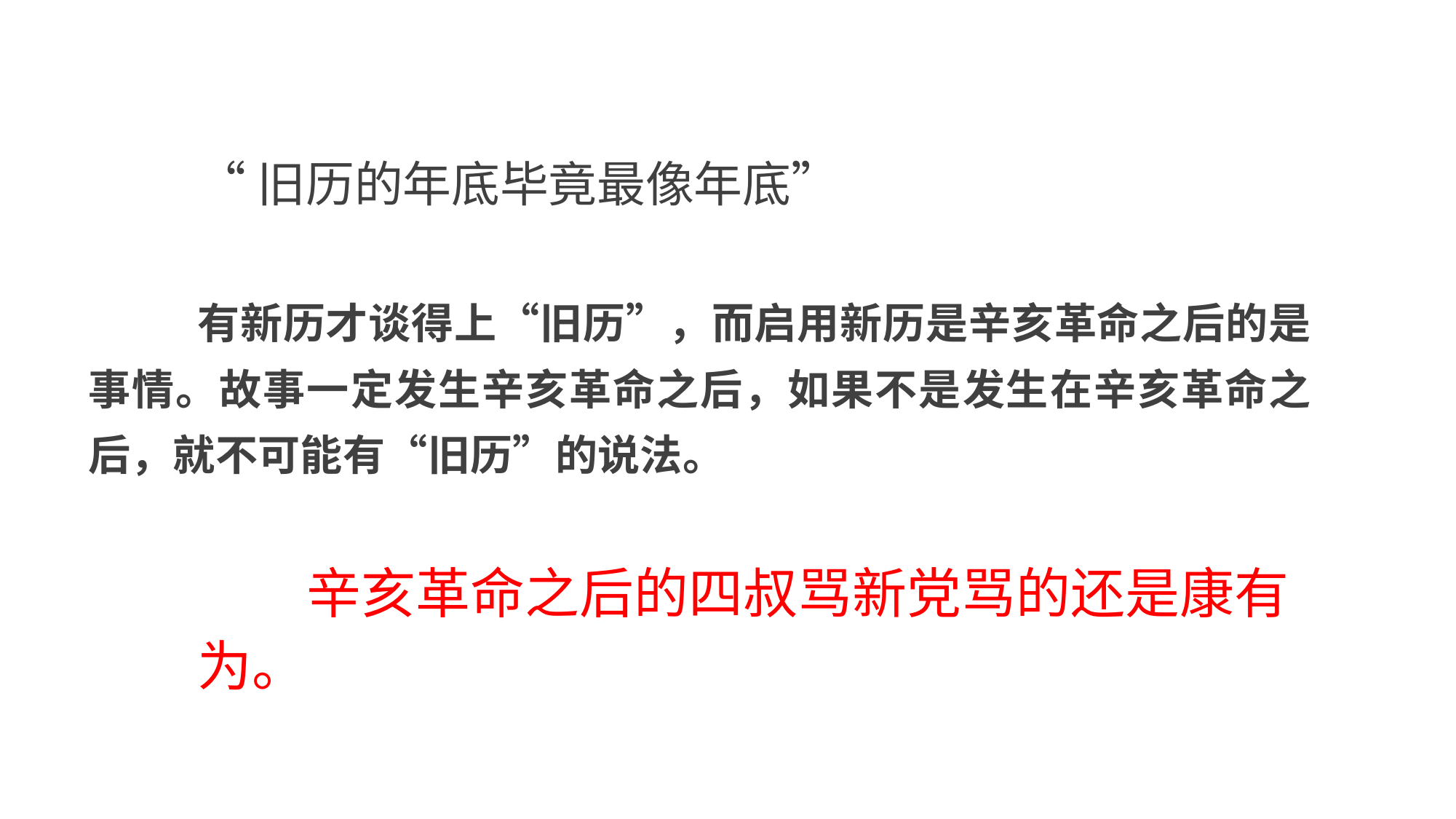

“旧历的年底毕竟最像年底”
有新历才谈得上“旧历”，而启用新历是辛亥革命之后的是 事情。故事一定发生辛亥革命之后，如果不是发生在辛亥革命之 后，就不可能有“旧历”的说法。
辛亥革命之后的四叔骂新党骂的还是康有为。